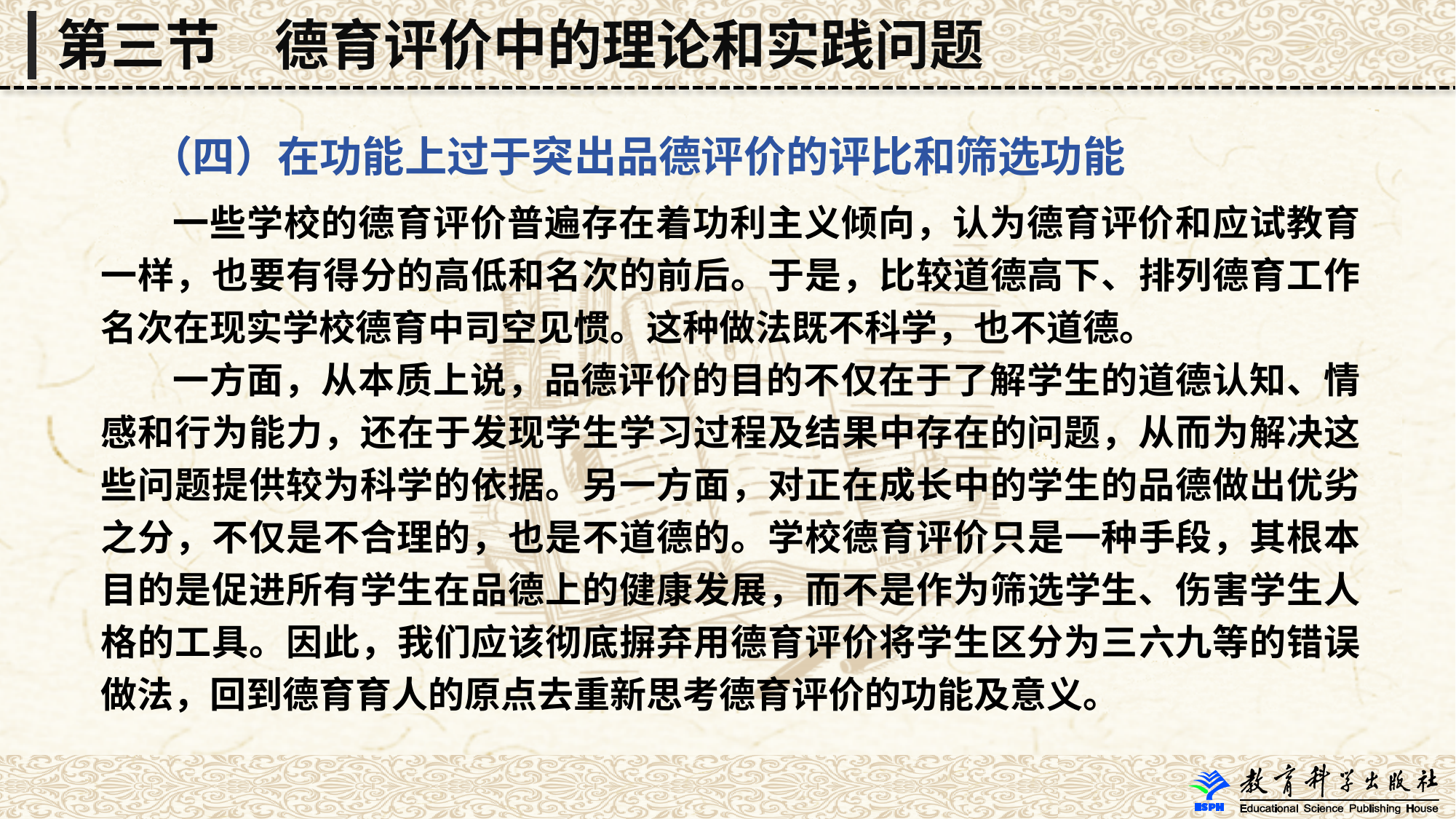

第三节　德育评价中的理论和实践问题
     （四）在功能上过于突出品德评价的评比和筛选功能

       一些学校的德育评价普遍存在着功利主义倾向，认为德育评价和应试教育一样，也要有得分的高低和名次的前后。于是，比较道德高下、排列德育工作名次在现实学校德育中司空见惯。这种做法既不科学，也不道德。
       一方面，从本质上说，品德评价的目的不仅在于了解学生的道德认知、情感和行为能力，还在于发现学生学习过程及结果中存在的问题，从而为解决这些问题提供较为科学的依据。另一方面，对正在成长中的学生的品德做出优劣之分，不仅是不合理的，也是不道德的。学校德育评价只是一种手段，其根本目的是促进所有学生在品德上的健康发展，而不是作为筛选学生、伤害学生人格的工具。因此，我们应该彻底摒弃用德育评价将学生区分为三六九等的错误做法，回到德育育人的原点去重新思考德育评价的功能及意义。